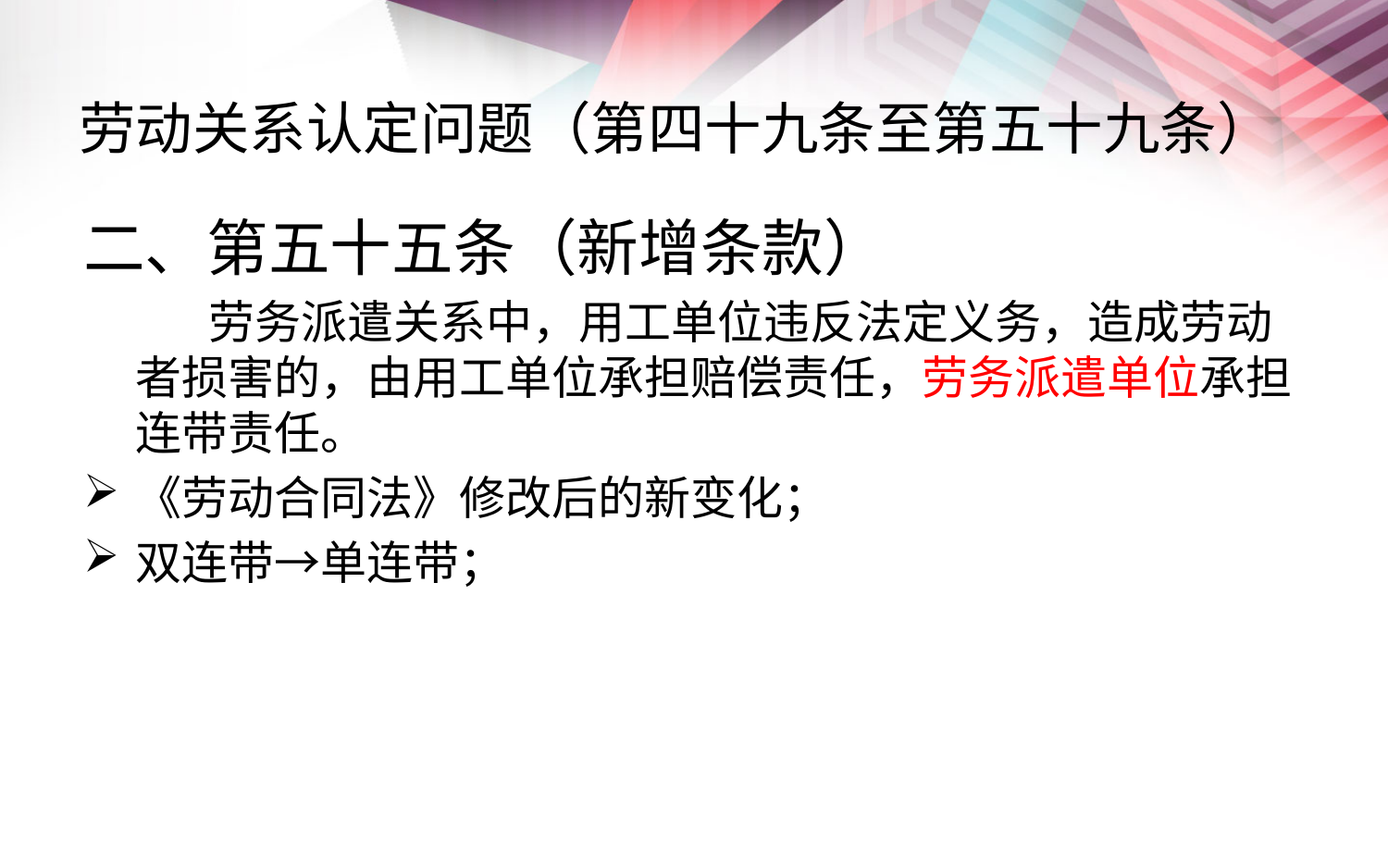

# 劳动关系认定问题（第四十九条至第五十九条）
二、第五十五条（新增条款）
           劳务派遣关系中，用工单位违反法定义务，造成劳动者损害的，由用工单位承担赔偿责任，劳务派遣单位承担连带责任。
《劳动合同法》修改后的新变化；
双连带→单连带；